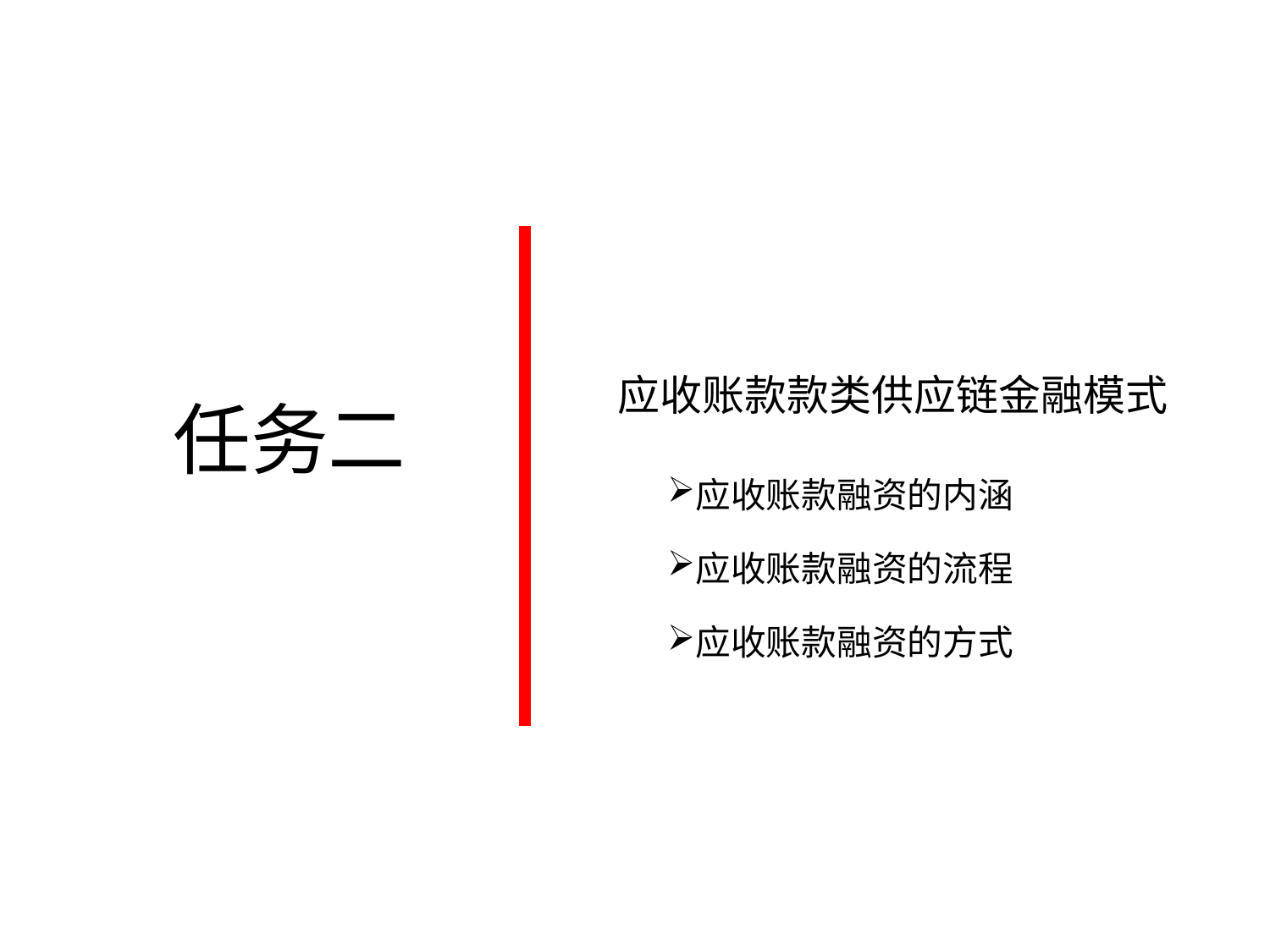

应收账款款类供应链金融模式
应收账款融资的内涵
应收账款融资的流程
应收账款融资的方式
任务二